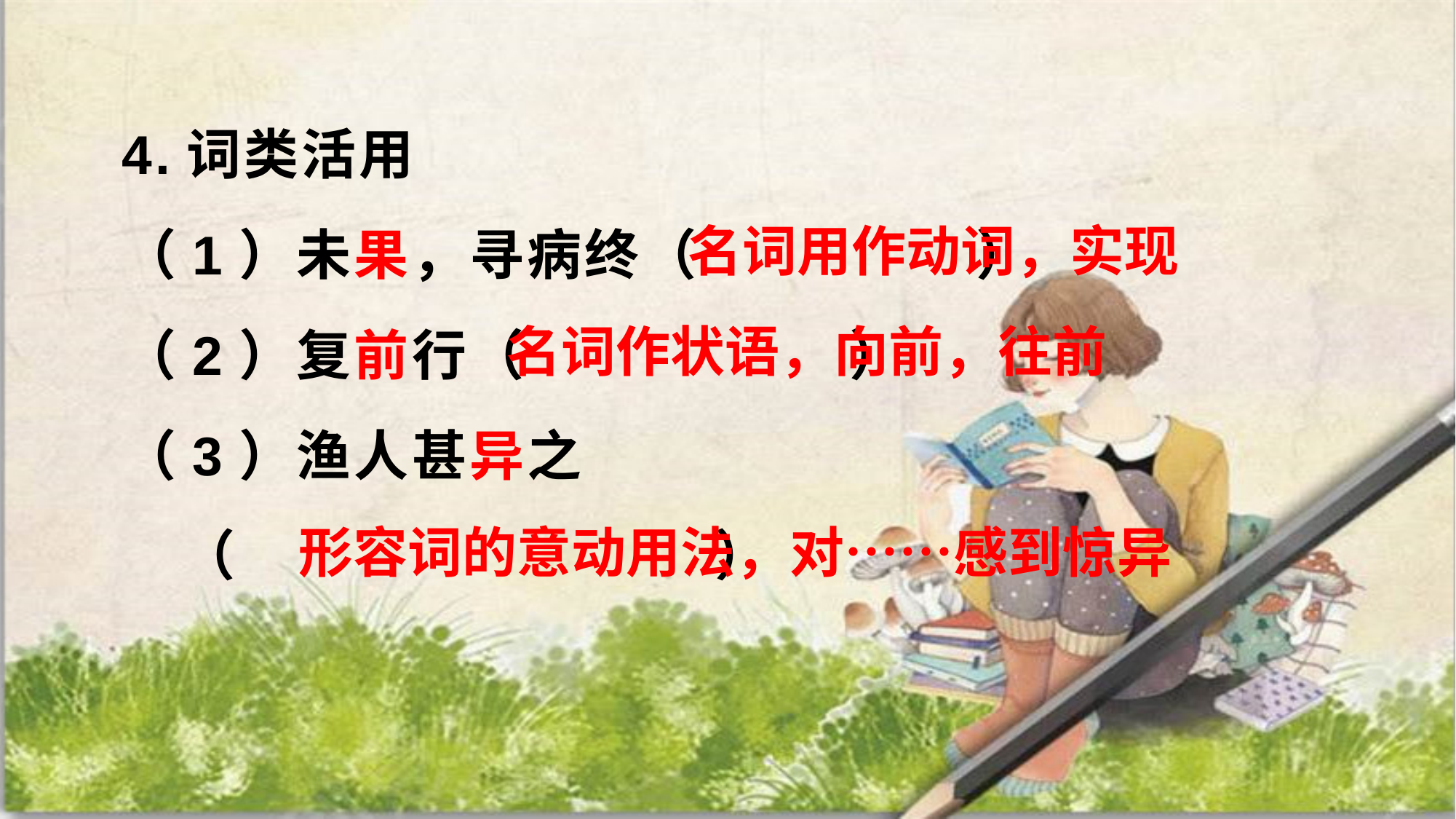

4.词类活用
（1）未果，寻病终（                  ）
（2）复前行（                     ）
（3）渔人甚异之
   （                               ）
名词用作动词，实现
名词作状语，向前，往前
形容词的意动用法，对……感到惊异